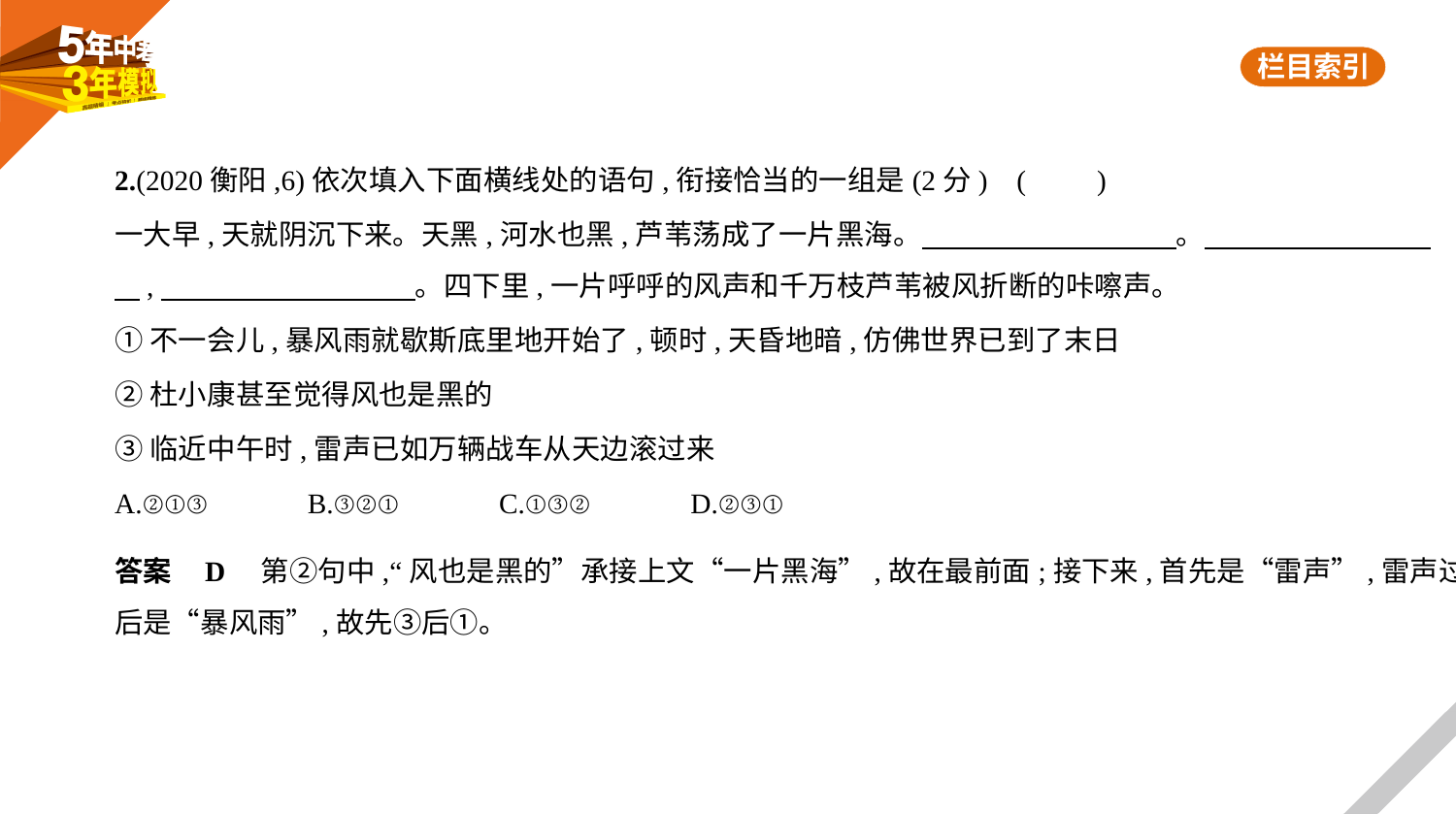

2.(2020衡阳,6)依次填入下面横线处的语句,衔接恰当的一组是(2分) (　　)
一大早,天就阴沉下来。天黑,河水也黑,芦苇荡成了一片黑海。　　　　　　　　    。　　　　　　　    
    ,　　　　　　　　    。四下里,一片呼呼的风声和千万枝芦苇被风折断的咔嚓声。
①不一会儿,暴风雨就歇斯底里地开始了,顿时,天昏地暗,仿佛世界已到了末日
②杜小康甚至觉得风也是黑的
③临近中午时,雷声已如万辆战车从天边滚过来
A.②①③　　　B.③②①　　　C.①③②　　　D.②③①
答案    D　第②句中,“风也是黑的”承接上文“一片黑海”,故在最前面;接下来,首先是“雷声”,雷声过
后是“暴风雨”,故先③后①。